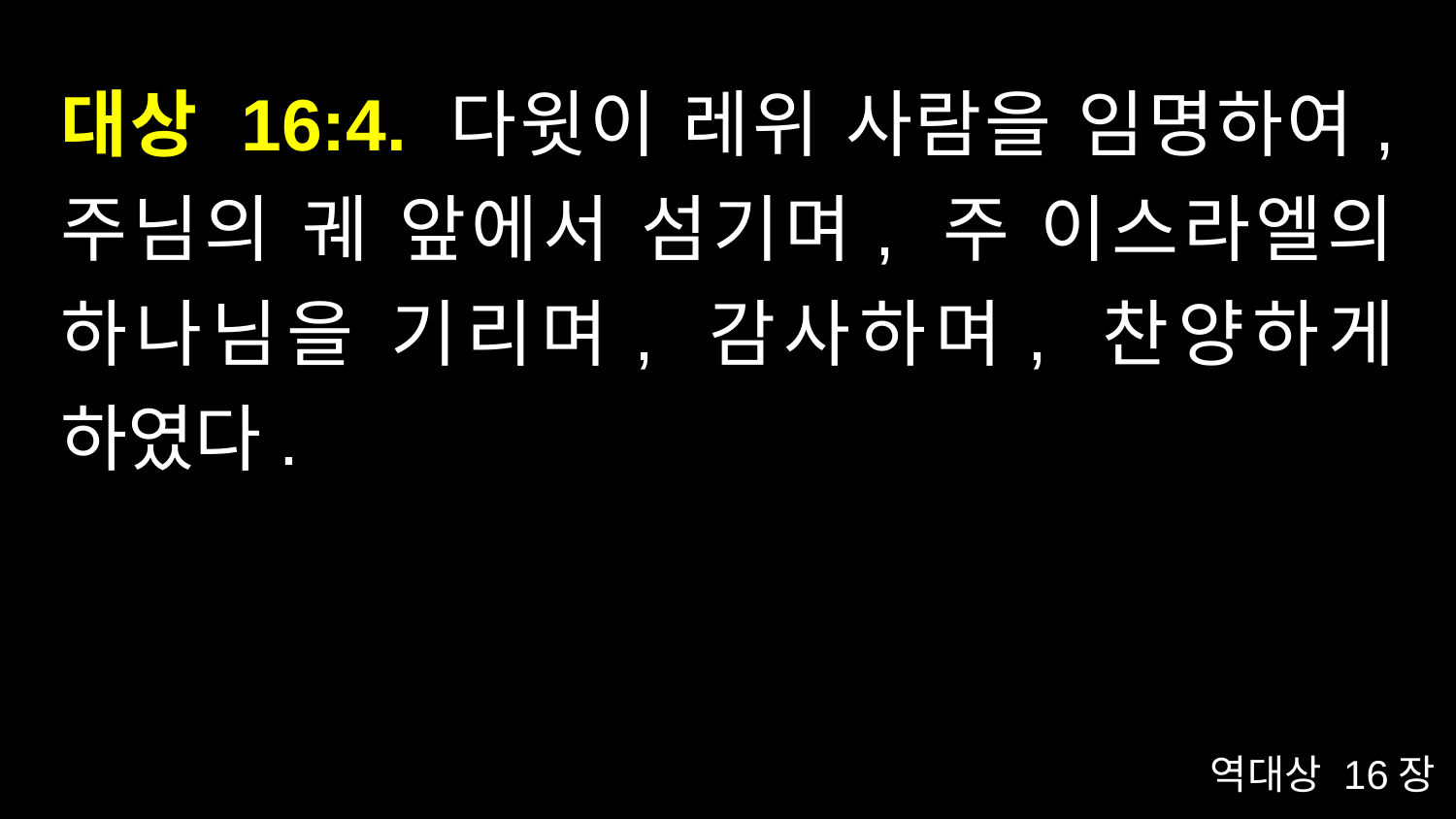

# 대상 16:4. 다윗이 레위 사람을 임명하여, 주님의 궤 앞에서 섬기며, 주 이스라엘의 하나님을 기리며, 감사하며, 찬양하게 하였다.
역대상 16장